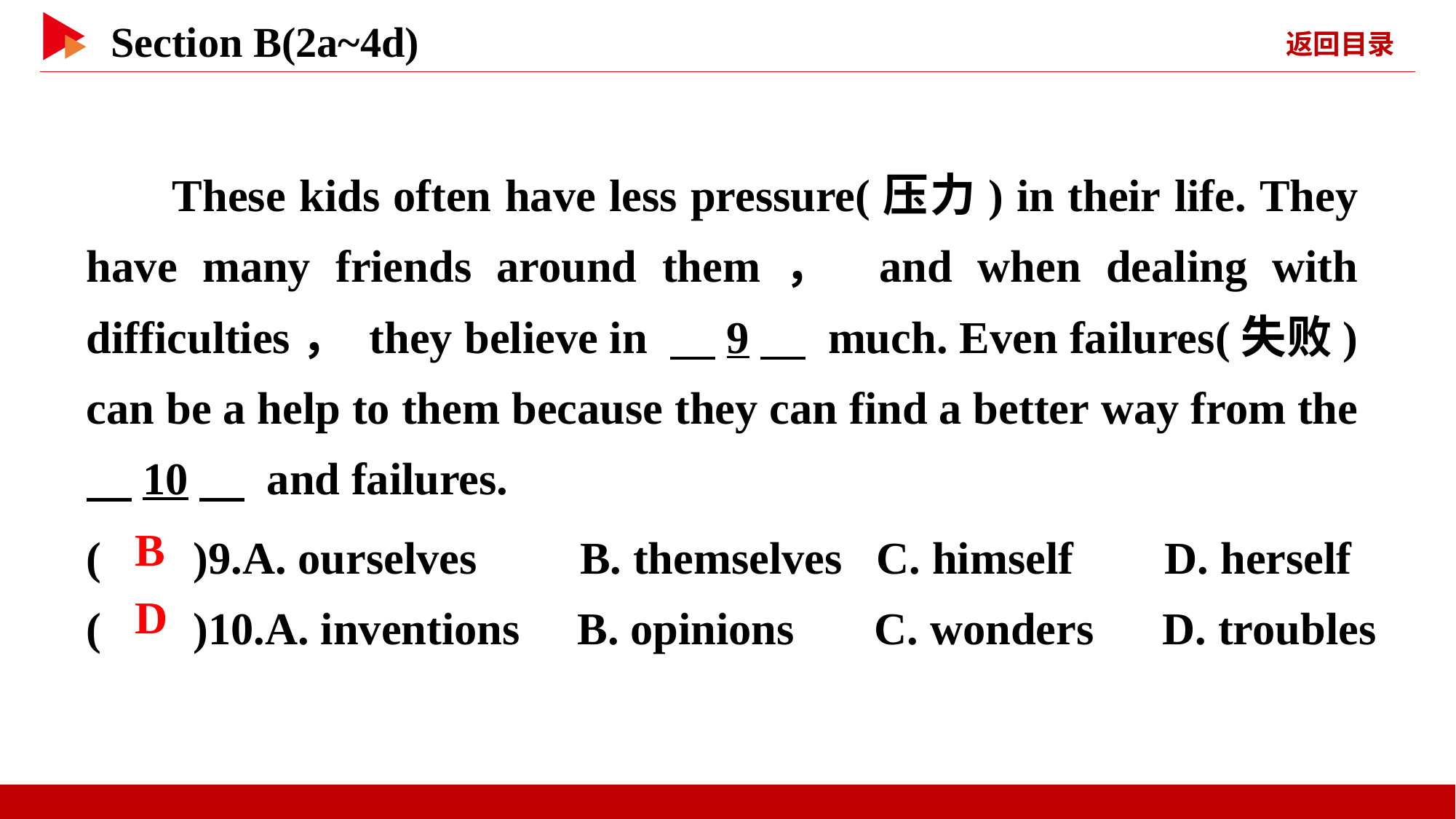

These kids often have less pressure(压力) in their life. They have many friends around them， and when dealing with difficulties， they believe in 　9　 much. Even failures(失败) can be a help to them because they can find a better way from the 　10　 and failures.
(        )9.A. ourselves         B. themselves   C. himself        D. herself
(        )10.A. inventions     B. opinions       C. wonders      D. troubles
   B
   D